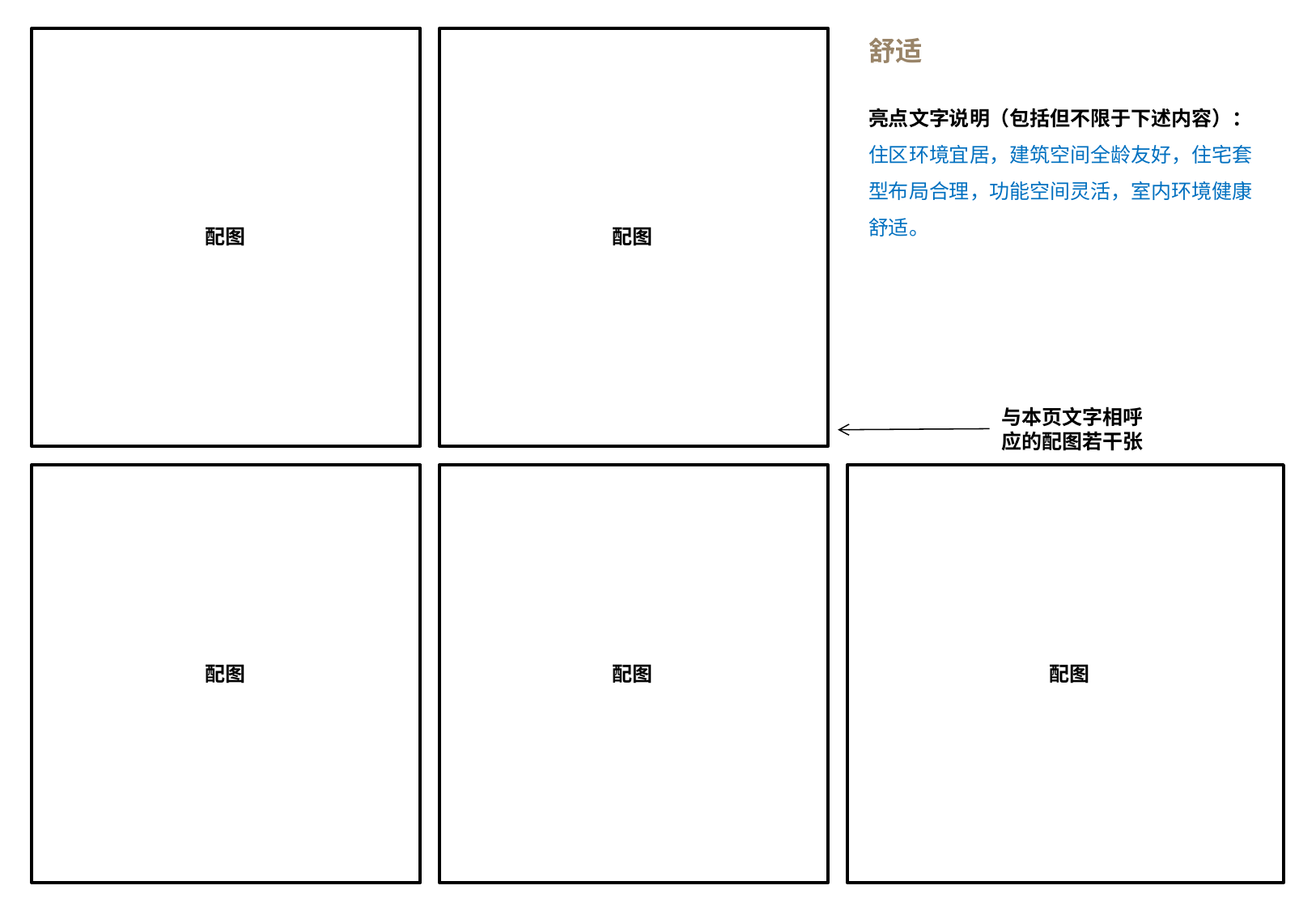

舒适

亮点文字说明（包括但不限于下述内容）：
住区环境宜居，建筑空间全龄友好，住宅套型布局合理，功能空间灵活，室内环境健康舒适。
配图
配图
与本页文字相呼应的配图若干张

配图
配图
配图